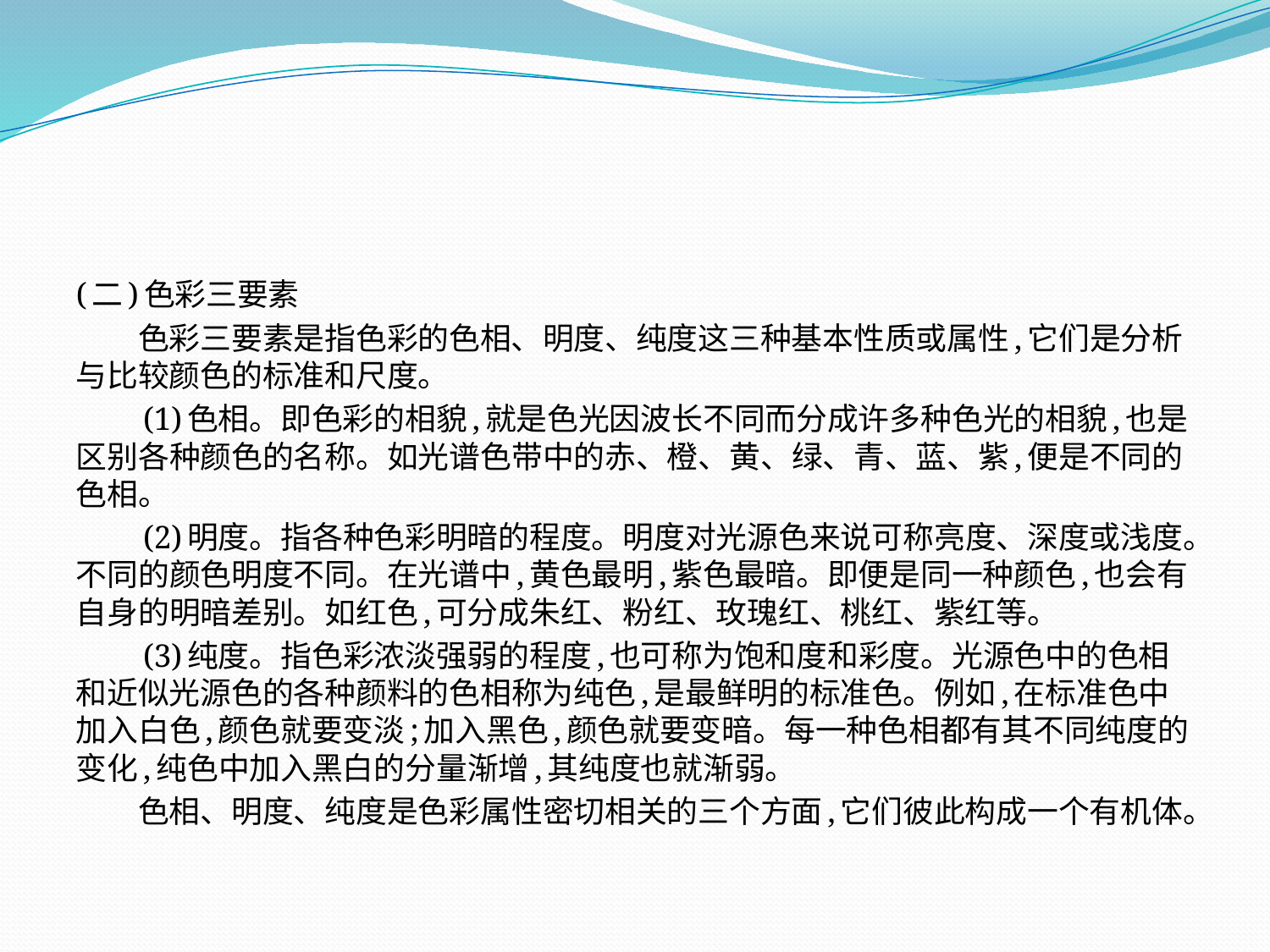

(二)色彩三要素
　　色彩三要素是指色彩的色相、明度、纯度这三种基本性质或属性,它们是分析与比较颜色的标准和尺度。
　　(1)色相。即色彩的相貌,就是色光因波长不同而分成许多种色光的相貌,也是区别各种颜色的名称。如光谱色带中的赤、橙、黄、绿、青、蓝、紫,便是不同的色相。
　　(2)明度。指各种色彩明暗的程度。明度对光源色来说可称亮度、深度或浅度。不同的颜色明度不同。在光谱中,黄色最明,紫色最暗。即便是同一种颜色,也会有自身的明暗差别。如红色,可分成朱红、粉红、玫瑰红、桃红、紫红等。
　　(3)纯度。指色彩浓淡强弱的程度,也可称为饱和度和彩度。光源色中的色相和近似光源色的各种颜料的色相称为纯色,是最鲜明的标准色。例如,在标准色中加入白色,颜色就要变淡;加入黑色,颜色就要变暗。每一种色相都有其不同纯度的变化,纯色中加入黑白的分量渐增,其纯度也就渐弱。
　　色相、明度、纯度是色彩属性密切相关的三个方面,它们彼此构成一个有机体。